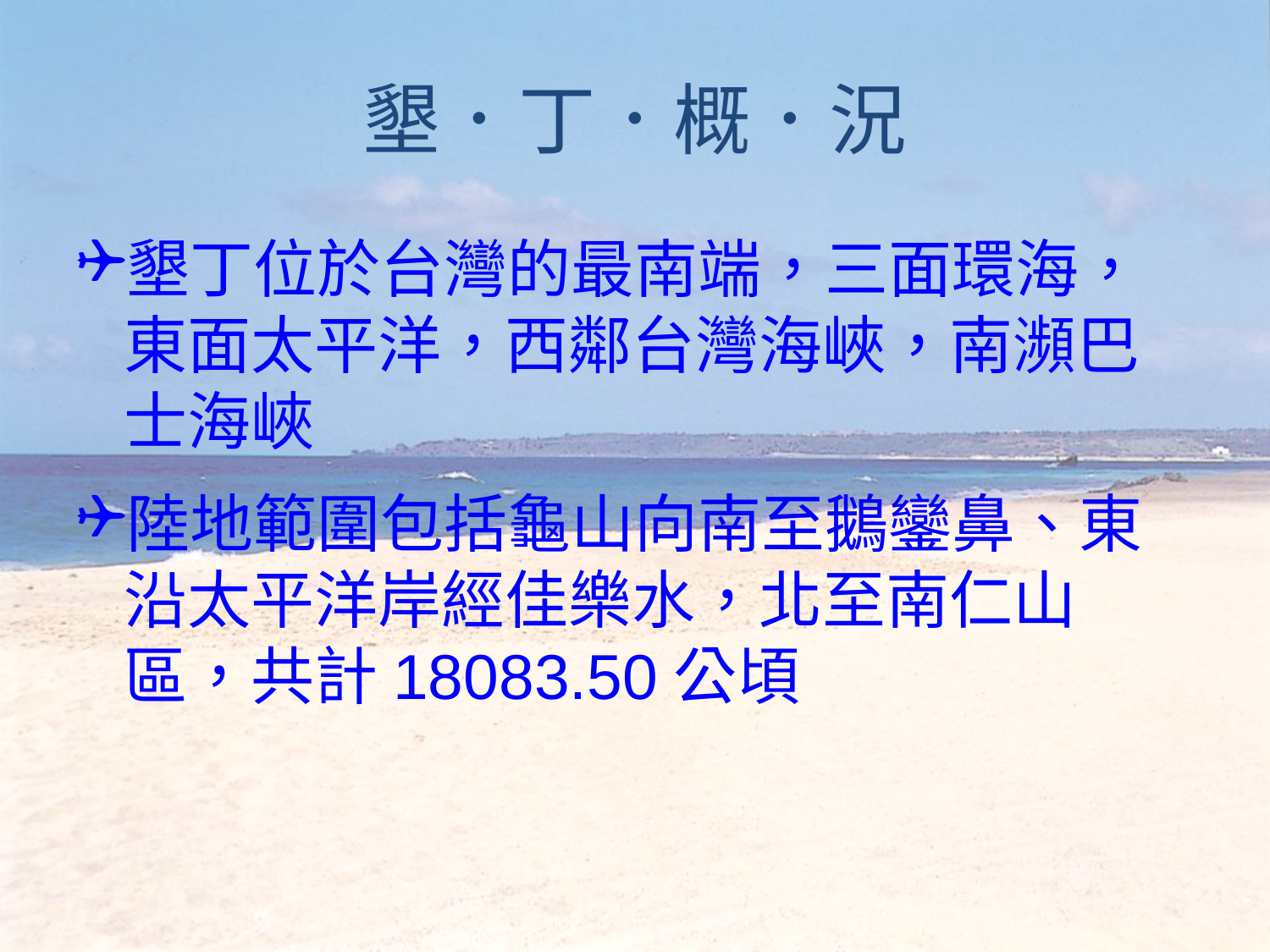

# 墾．丁．概．況
墾丁位於台灣的最南端，三面環海，東面太平洋，西鄰台灣海峽，南瀕巴士海峽
陸地範圍包括龜山向南至鵝鑾鼻、東沿太平洋岸經佳樂水，北至南仁山區，共計18083.50公頃